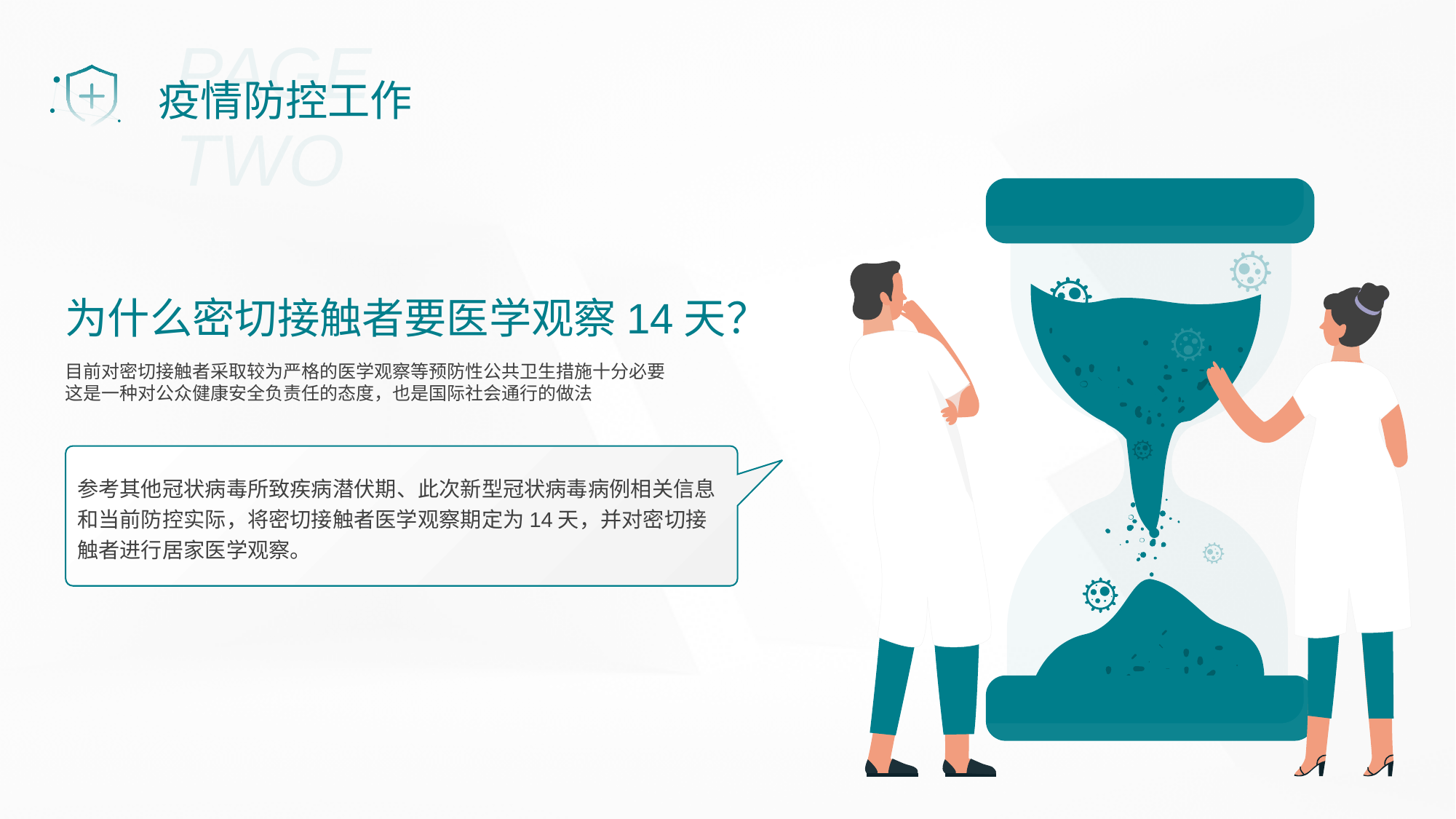

PAGE TWO

疫情防控工作

为什么密切接触者要医学观察14天？

参考其他冠状病毒所致疾病潜伏期、此次新型冠状病毒病例相关信息和当前防控实际，将密切接触者医学观察期定为14天，并对密切接触者进行居家医学观察。
目前对密切接触者采取较为严格的医学观察等预防性公共卫生措施十分必要
这是一种对公众健康安全负责任的态度，也是国际社会通行的做法